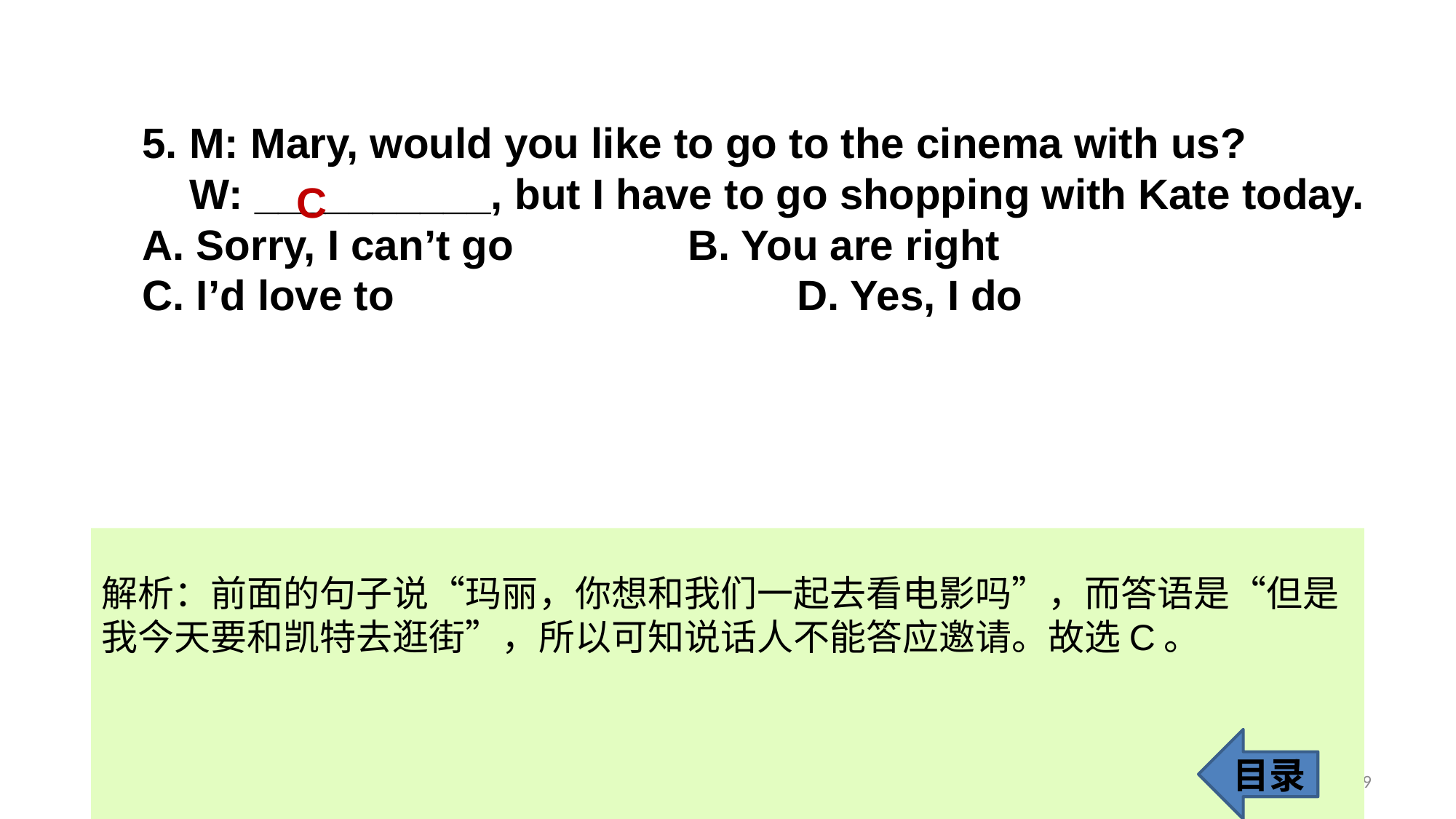

5. M: Mary, would you like to go to the cinema with us?
    W: __________, but I have to go shopping with Kate today.
A. Sorry, I can’t go 		B. You are right
C. I’d love to 				D. Yes, I do
C

解析：前面的句子说“玛丽，你想和我们一起去看电影吗”，而答语是“但是
我今天要和凯特去逛街”，所以可知说话人不能答应邀请。故选C。
目录
9